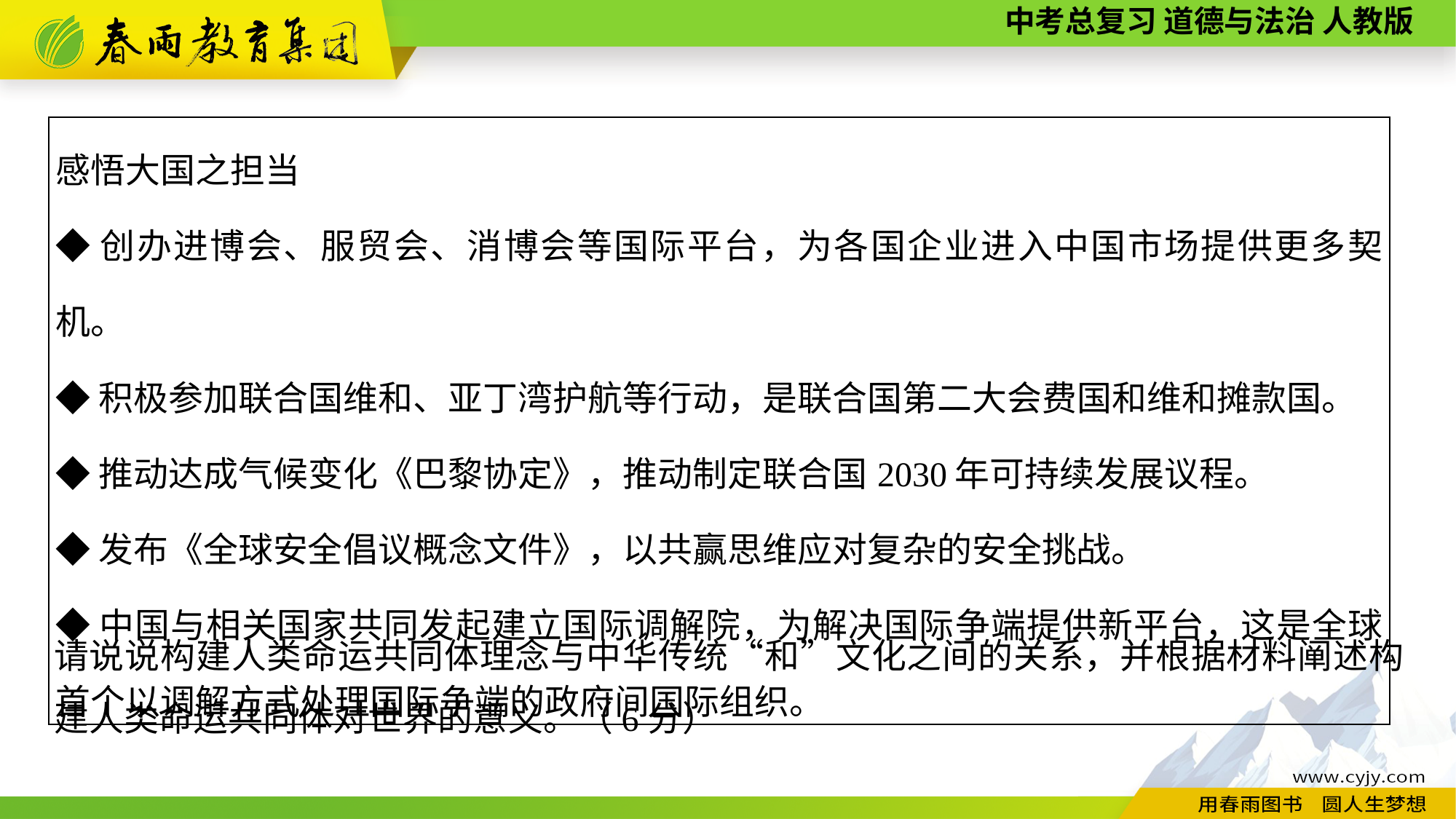

| 感悟大国之担当 ◆创办进博会、服贸会、消博会等国际平台，为各国企业进入中国市场提供更多契机。 ◆积极参加联合国维和、亚丁湾护航等行动，是联合国第二大会费国和维和摊款国。 ◆推动达成气候变化《巴黎协定》，推动制定联合国2030年可持续发展议程。 ◆发布《全球安全倡议概念文件》，以共赢思维应对复杂的安全挑战。 ◆中国与相关国家共同发起建立国际调解院，为解决国际争端提供新平台，这是全球首个以调解方式处理国际争端的政府间国际组织。 |
| --- |
请说说构建人类命运共同体理念与中华传统“和”文化之间的关系，并根据材料阐述构建人类命运共同体对世界的意义。（6分）